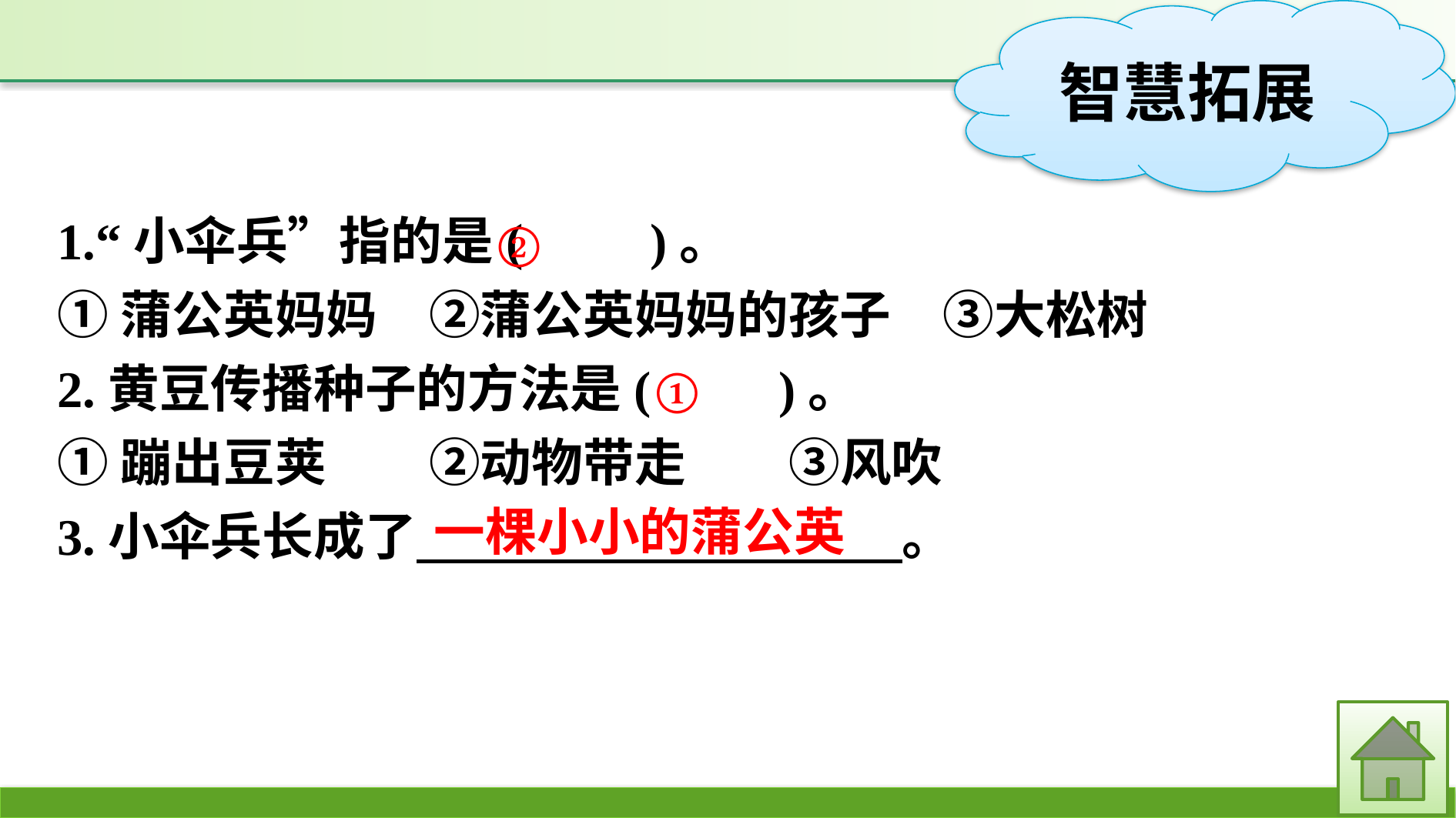

1.“小伞兵”指的是(　　)。
①蒲公英妈妈　②蒲公英妈妈的孩子　③大松树
2.黄豆传播种子的方法是(　　)。
①蹦出豆荚　　②动物带走　　③风吹
3.小伞兵长成了　                                     。
②
①
一棵小小的蒲公英